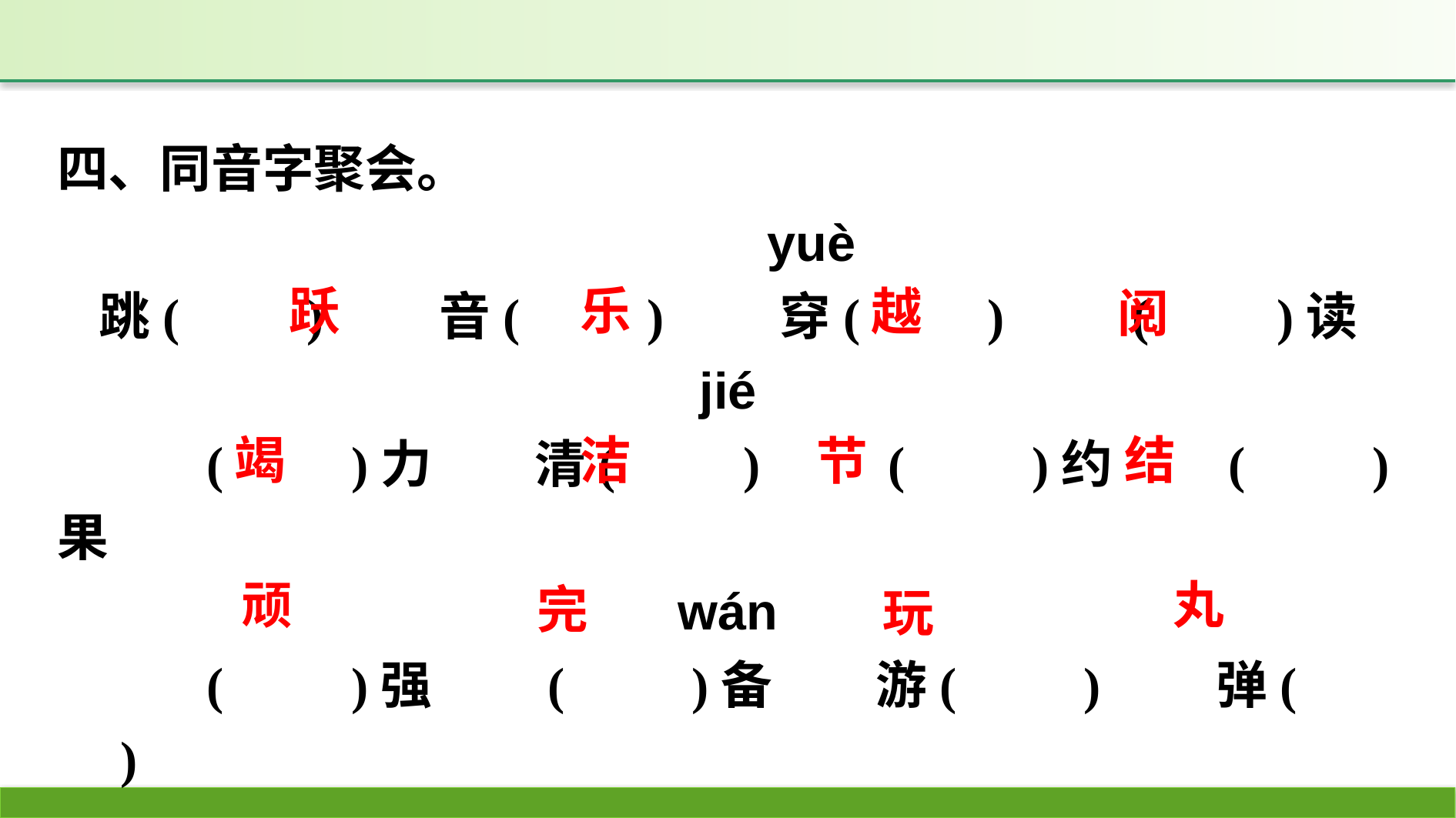

四、同音字聚会。
　　　yuè
跳(　　)　　音(　　)　　穿(　　)　　(　　)读
jié
	(　　)力　　清(　　)　　(　　)约　　(　　)果
wán
	(　　)强　　(　　)备　　游(　　)　　弹(　　)
跃
乐
越
阅
结
竭
洁
节
丸
顽
完
玩